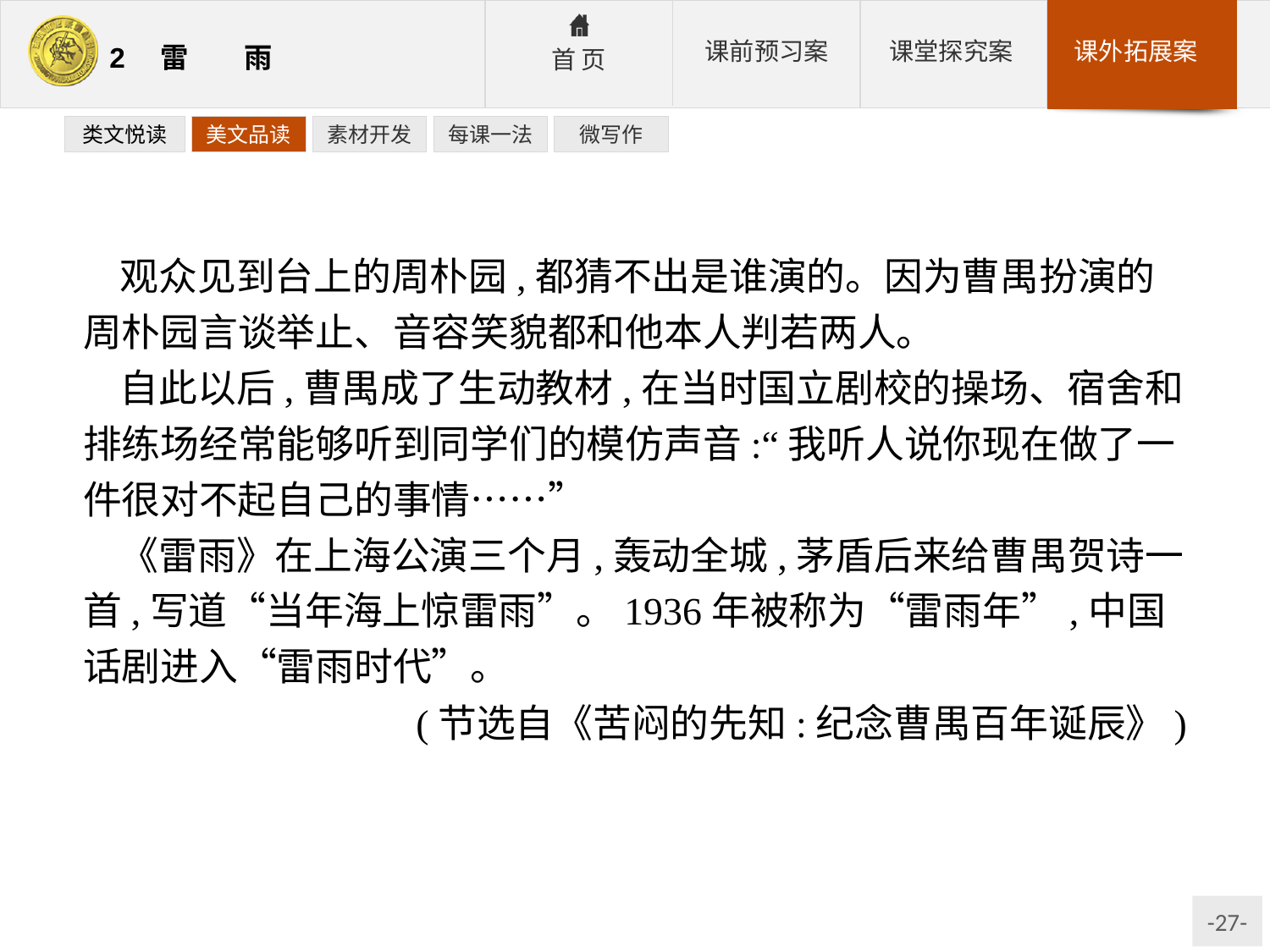

类文悦读
美文品读
素材开发
每课一法
微写作
观众见到台上的周朴园,都猜不出是谁演的。因为曹禺扮演的周朴园言谈举止、音容笑貌都和他本人判若两人。
自此以后,曹禺成了生动教材,在当时国立剧校的操场、宿舍和排练场经常能够听到同学们的模仿声音:“我听人说你现在做了一件很对不起自己的事情……”
《雷雨》在上海公演三个月,轰动全城,茅盾后来给曹禺贺诗一首,写道“当年海上惊雷雨”。1936年被称为“雷雨年”,中国话剧进入“雷雨时代”。
(节选自《苦闷的先知:纪念曹禺百年诞辰》)